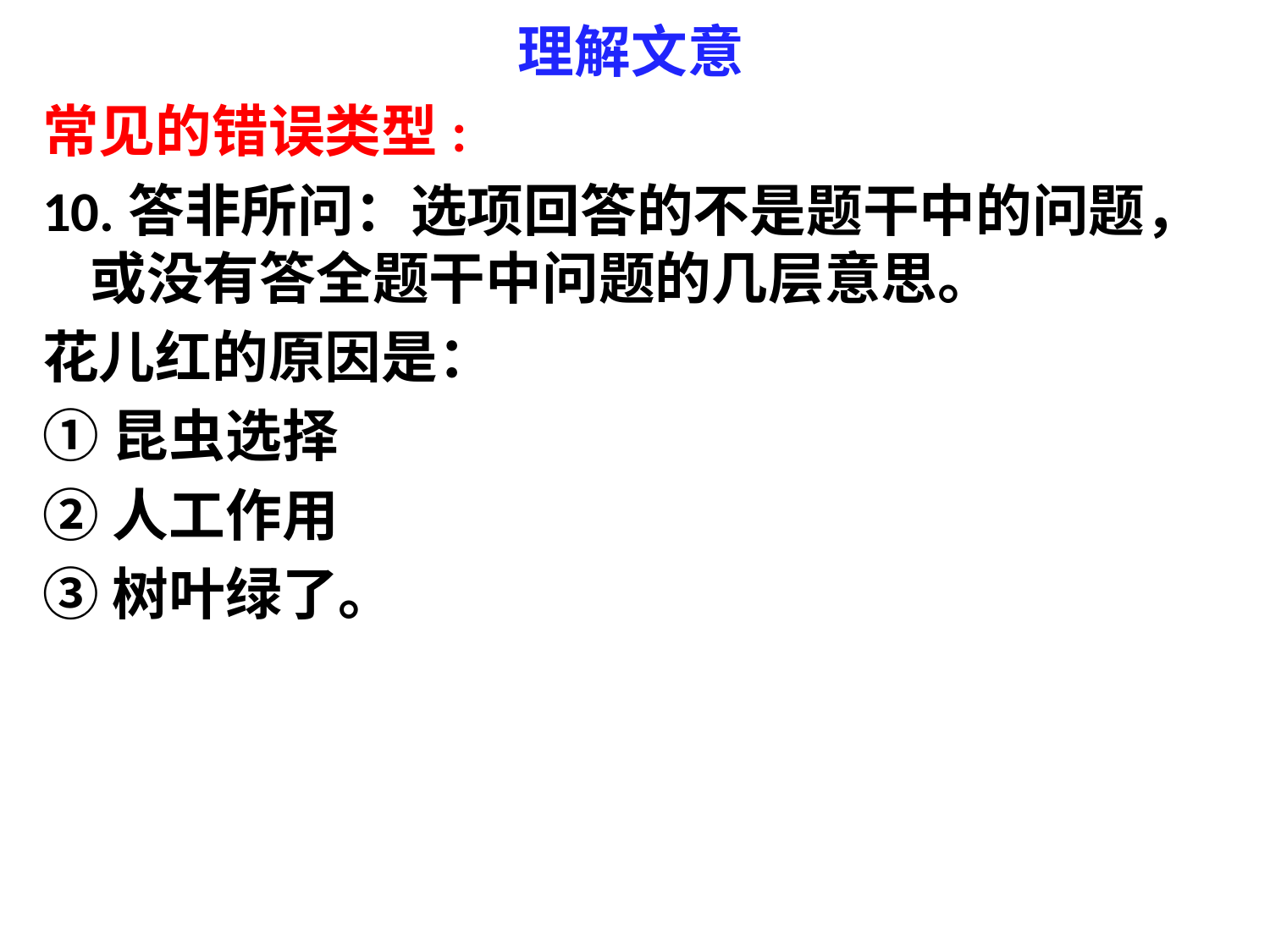

# 理解文意
常见的错误类型:
10.答非所问：选项回答的不是题干中的问题，或没有答全题干中问题的几层意思。
花儿红的原因是：
①昆虫选择
②人工作用
③树叶绿了。